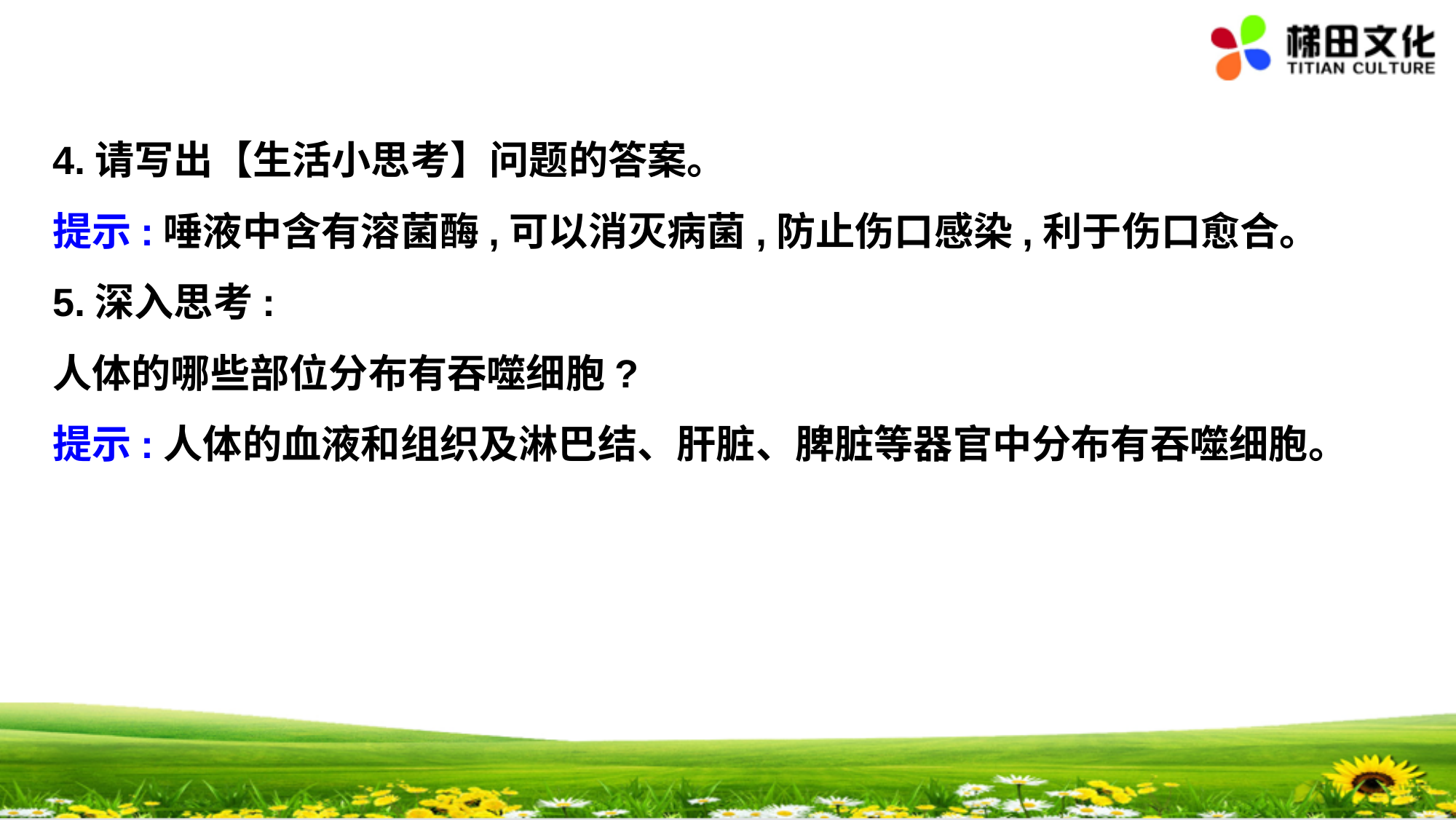

4.请写出【生活小思考】问题的答案。
提示:唾液中含有溶菌酶,可以消灭病菌,防止伤口感染,利于伤口愈合。
5.深入思考:
人体的哪些部位分布有吞噬细胞?
提示:人体的血液和组织及淋巴结、肝脏、脾脏等器官中分布有吞噬细胞。